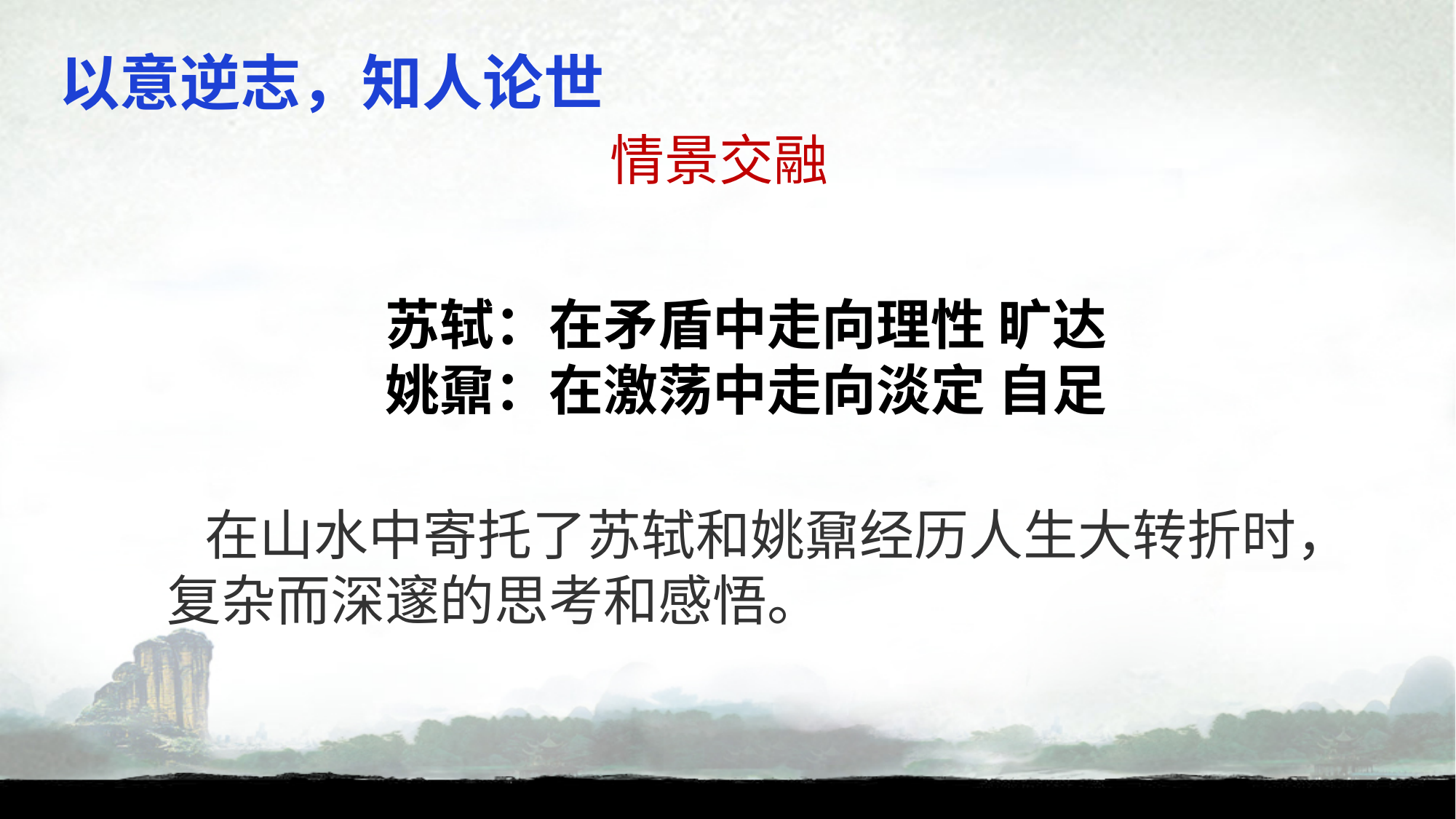

以意逆志，知人论世
    情景交融
苏轼：在矛盾中走向理性 旷达
姚鼐：在激荡中走向淡定 自足
  在山水中寄托了苏轼和姚鼐经历人生大转折时，复杂而深邃的思考和感悟。